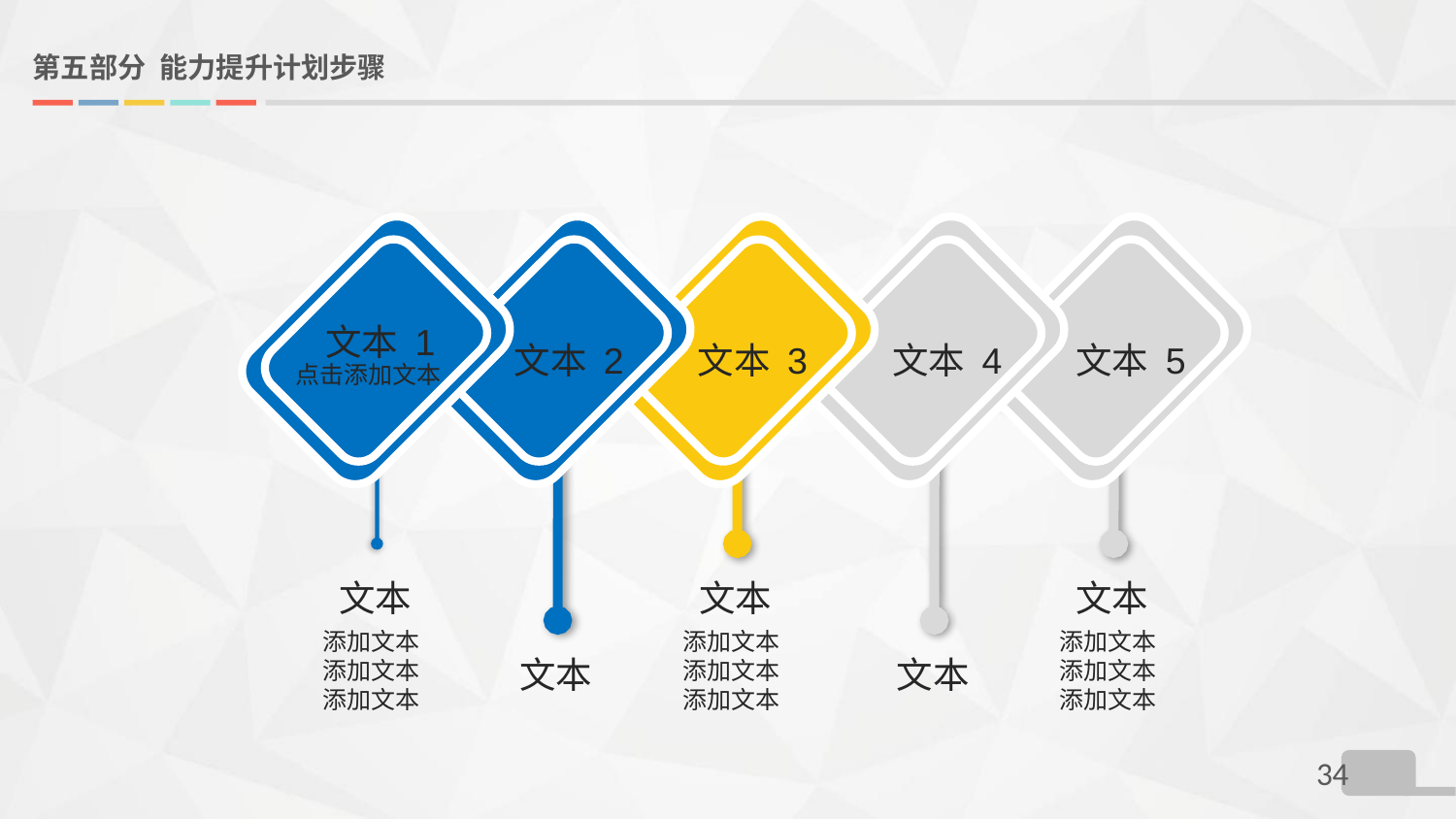

# 第五部分  能力提升计划步骤

文本 1
点击添加文本
文本
添加文本
添加文本
添加文本

文本 2
文本

文本 3
文本
添加文本
添加文本
添加文本

文本 4
文本

文本 5
文本
添加文本
添加文本
添加文本